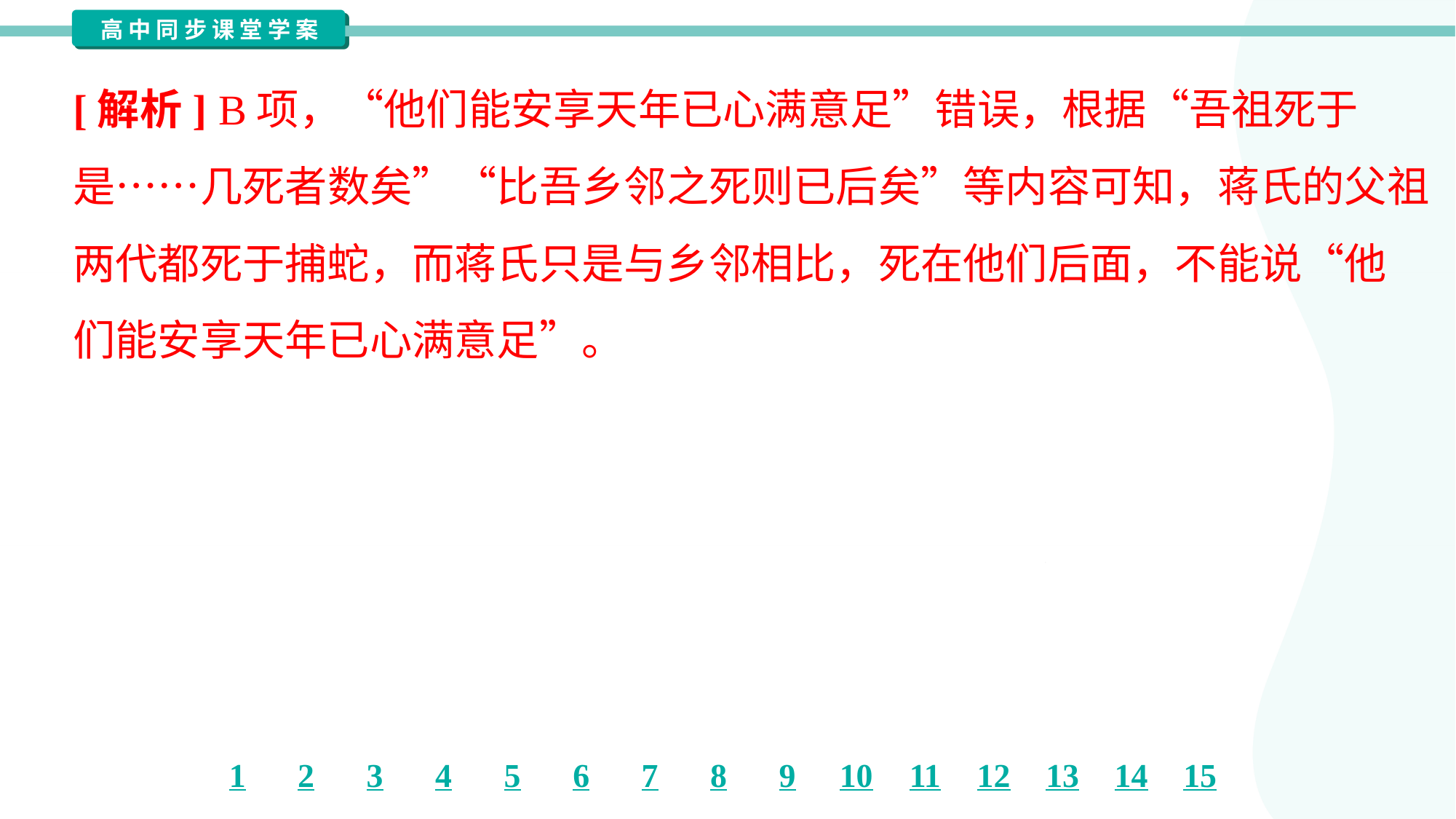

[解析] B项，“他们能安享天年已心满意足”错误，根据“吾祖死于
是……几死者数矣”“比吾乡邻之死则已后矣”等内容可知，蒋氏的父祖
两代都死于捕蛇，而蒋氏只是与乡邻相比，死在他们后面，不能说“他
们能安享天年已心满意足”。